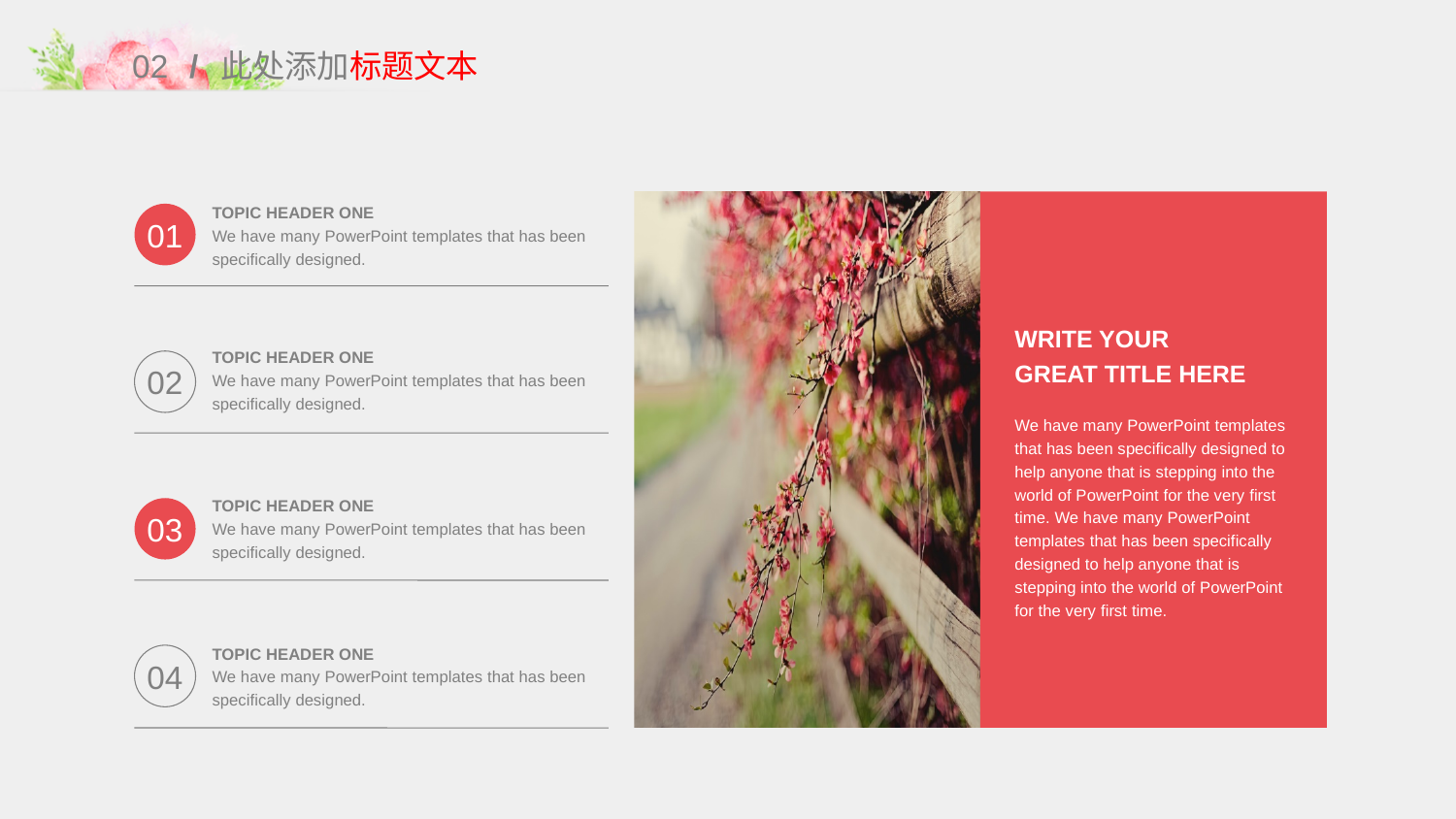

02
/
此处添加标题文本

TOPIC HEADER ONE
We have many PowerPoint templates that has been specifically designed.
01

WRITE YOUR
GREAT TITLE HERE

We have many PowerPoint templates that has been specifically designed to help anyone that is stepping into the world of PowerPoint for the very first time. We have many PowerPoint templates that has been specifically designed to help anyone that is stepping into the world of PowerPoint for the very first time.
TOPIC HEADER ONE
We have many PowerPoint templates that has been specifically designed.
02

TOPIC HEADER ONE
We have many PowerPoint templates that has been specifically designed.
03

TOPIC HEADER ONE
We have many PowerPoint templates that has been specifically designed.
04